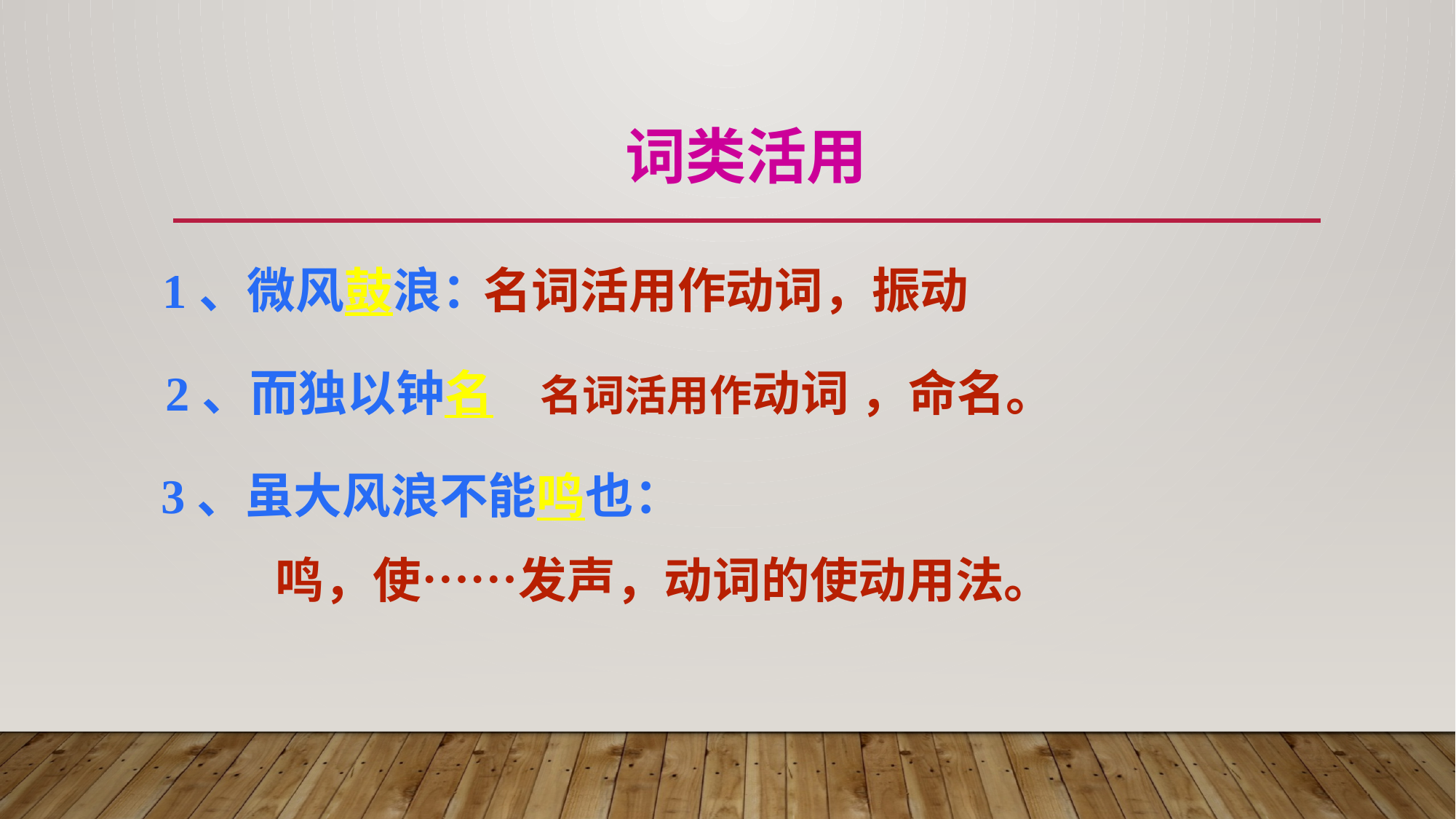

# 词类活用
1、微风鼓浪：
名词活用作动词，振动
名词活用作动词 ，命名。
2、而独以钟名
3、虽大风浪不能鸣也：
鸣，使……发声，动词的使动用法。